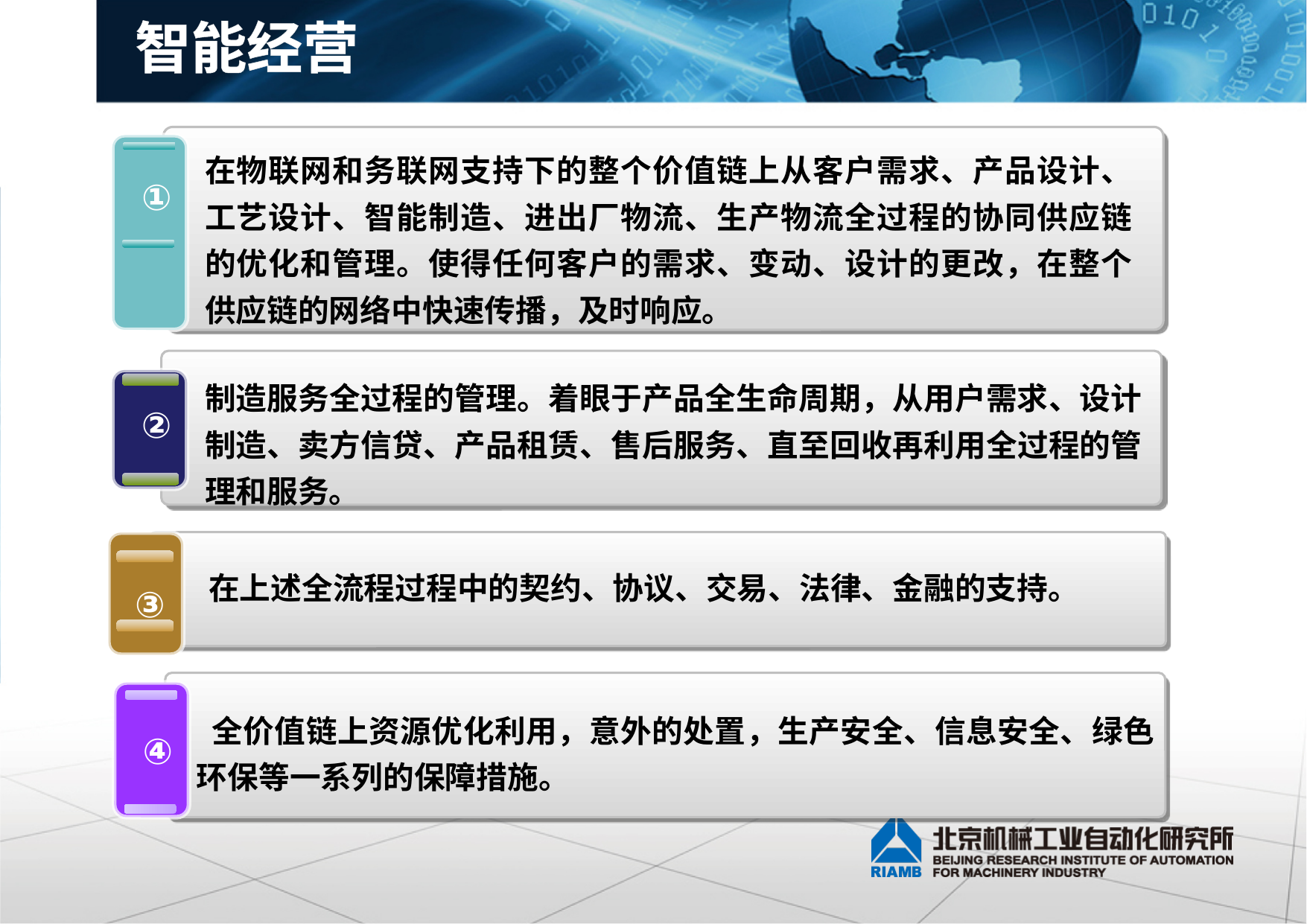

# 智能经营

在物联网和务联网支持下的整个价值链上从客户需求、产品设计、工艺设计、智能制造、进出厂物流、生产物流全过程的协同供应链的优化和管理。使得任何客户的需求、变动、设计的更改，在整个供应链的网络中快速传播，及时响应。
①

制造服务全过程的管理。着眼于产品全生命周期，从用户需求、设计制造、卖方信贷、产品租赁、售后服务、直至回收再利用全过程的管理和服务。

②

 在上述全流程过程中的契约、协议、交易、法律、金融的支持。

③

 全价值链上资源优化利用，意外的处置，生产安全、信息安全、绿色环保等一系列的保障措施。
④